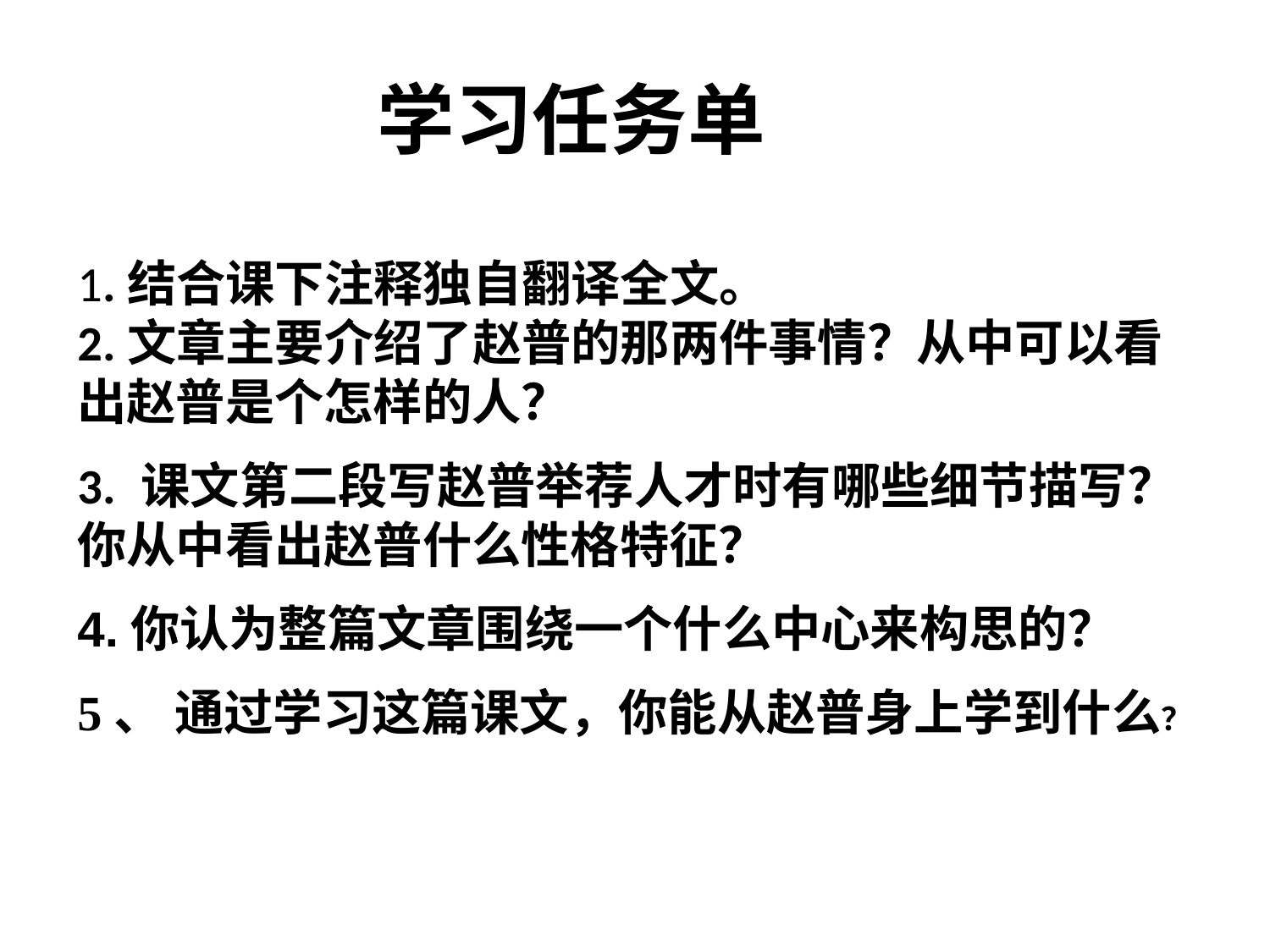

学习任务单
1.结合课下注释独自翻译全文。
2.文章主要介绍了赵普的那两件事情？从中可以看出赵普是个怎样的人？
3. 课文第二段写赵普举荐人才时有哪些细节描写？你从中看出赵普什么性格特征？
4.你认为整篇文章围绕一个什么中心来构思的？
5、 通过学习这篇课文，你能从赵普身上学到什么？